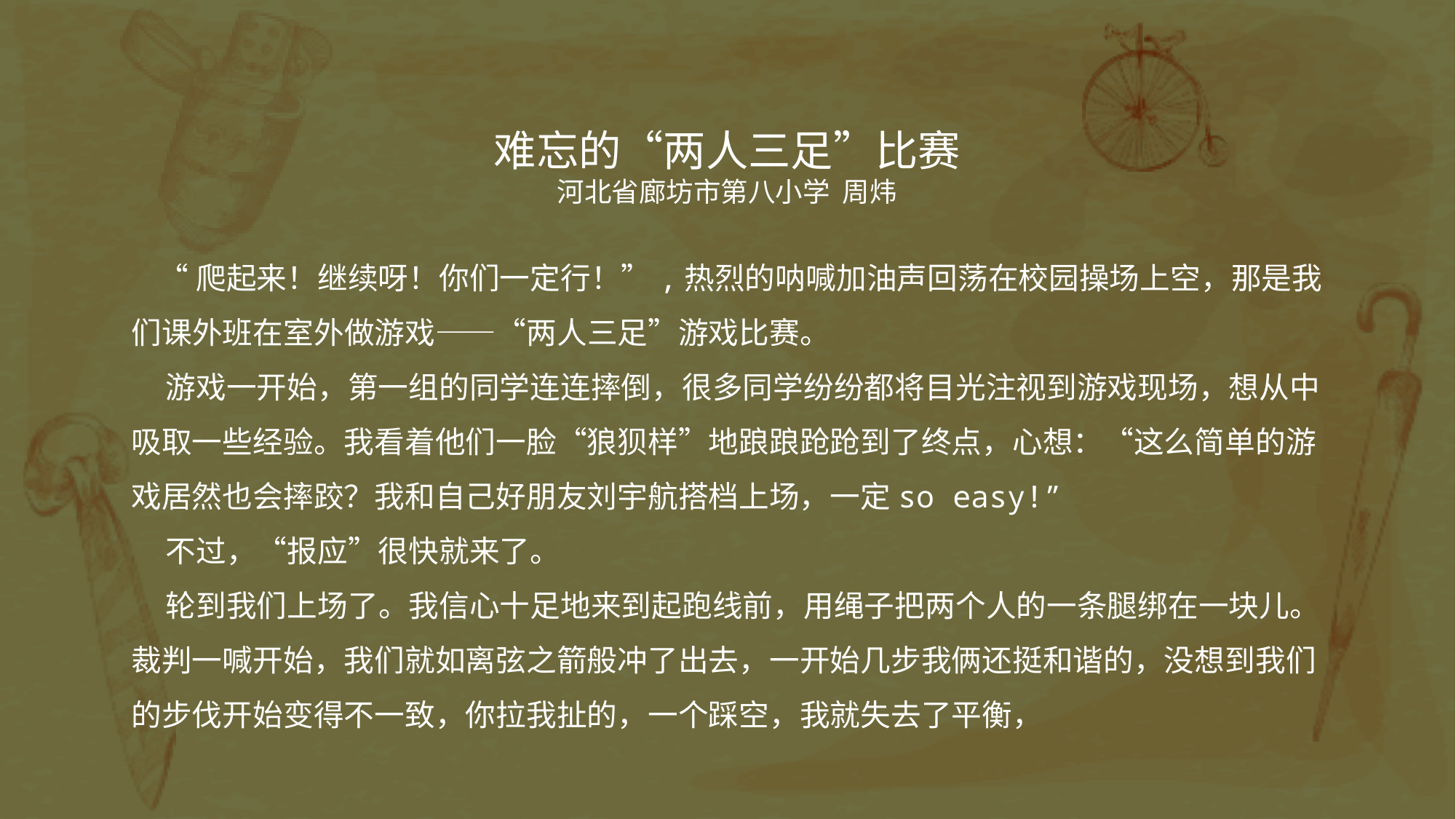

难忘的“两人三足”比赛
河北省廊坊市第八小学  周炜

    “爬起来！继续呀！你们一定行！”,热烈的呐喊加油声回荡在校园操场上空，那是我们课外班在室外做游戏——“两人三足”游戏比赛。
    游戏一开始，第一组的同学连连摔倒，很多同学纷纷都将目光注视到游戏现场，想从中吸取一些经验。我看着他们一脸“狼狈样”地踉踉跄跄到了终点，心想：“这么简单的游戏居然也会摔跤？我和自己好朋友刘宇航搭档上场，一定so easy!”
    不过，“报应”很快就来了。
    轮到我们上场了。我信心十足地来到起跑线前，用绳子把两个人的一条腿绑在一块儿。裁判一喊开始，我们就如离弦之箭般冲了出去，一开始几步我俩还挺和谐的，没想到我们的步伐开始变得不一致，你拉我扯的，一个踩空，我就失去了平衡，